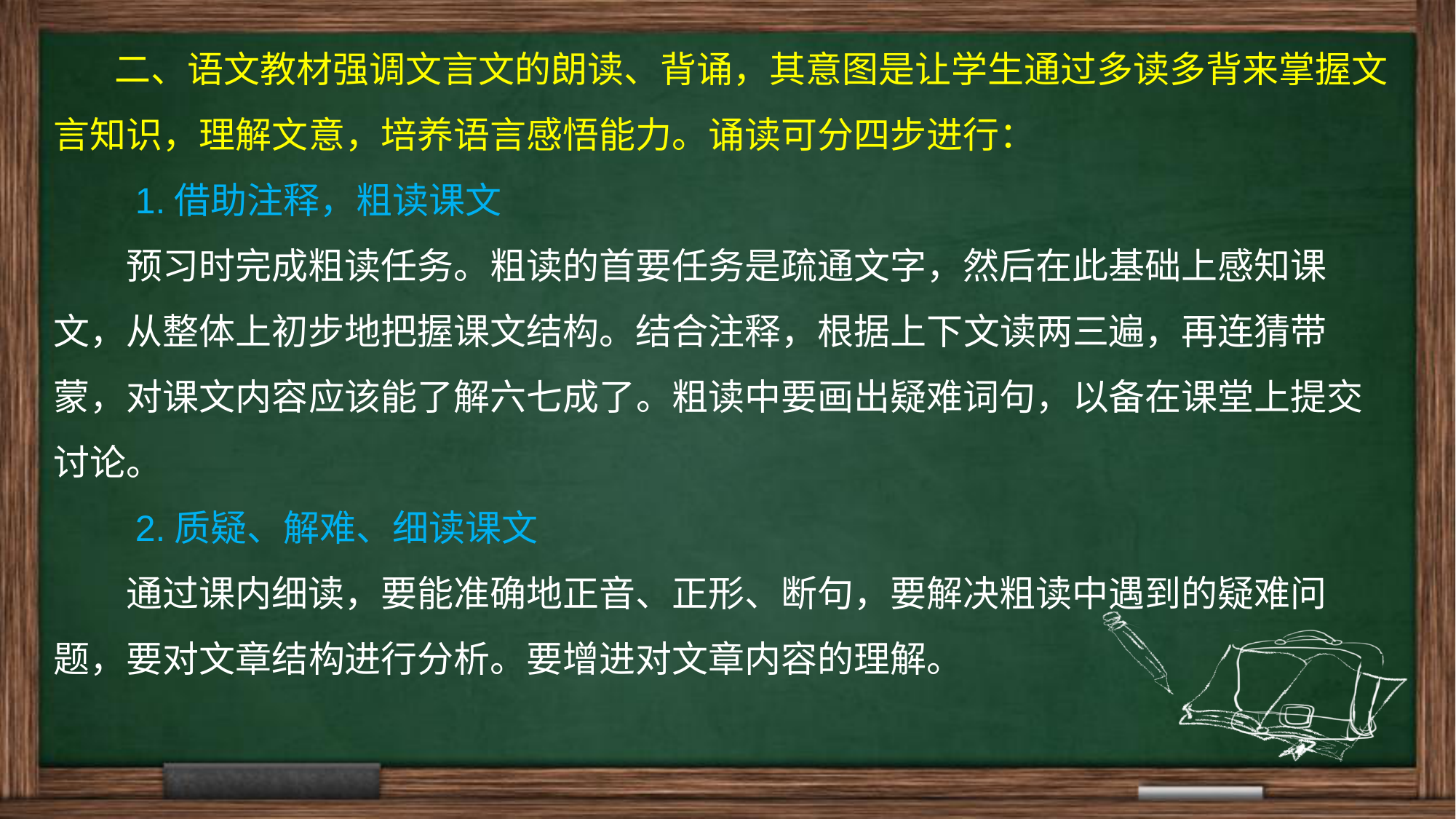

二、语文教材强调文言文的朗读、背诵，其意图是让学生通过多读多背来掌握文言知识，理解文意，培养语言感悟能力。诵读可分四步进行：
　　1.借助注释，粗读课文
　　预习时完成粗读任务。粗读的首要任务是疏通文字，然后在此基础上感知课文，从整体上初步地把握课文结构。结合注释，根据上下文读两三遍，再连猜带蒙，对课文内容应该能了解六七成了。粗读中要画出疑难词句，以备在课堂上提交讨论。
　　2.质疑、解难、细读课文
　　通过课内细读，要能准确地正音、正形、断句，要解决粗读中遇到的疑难问题，要对文章结构进行分析。要增进对文章内容的理解。